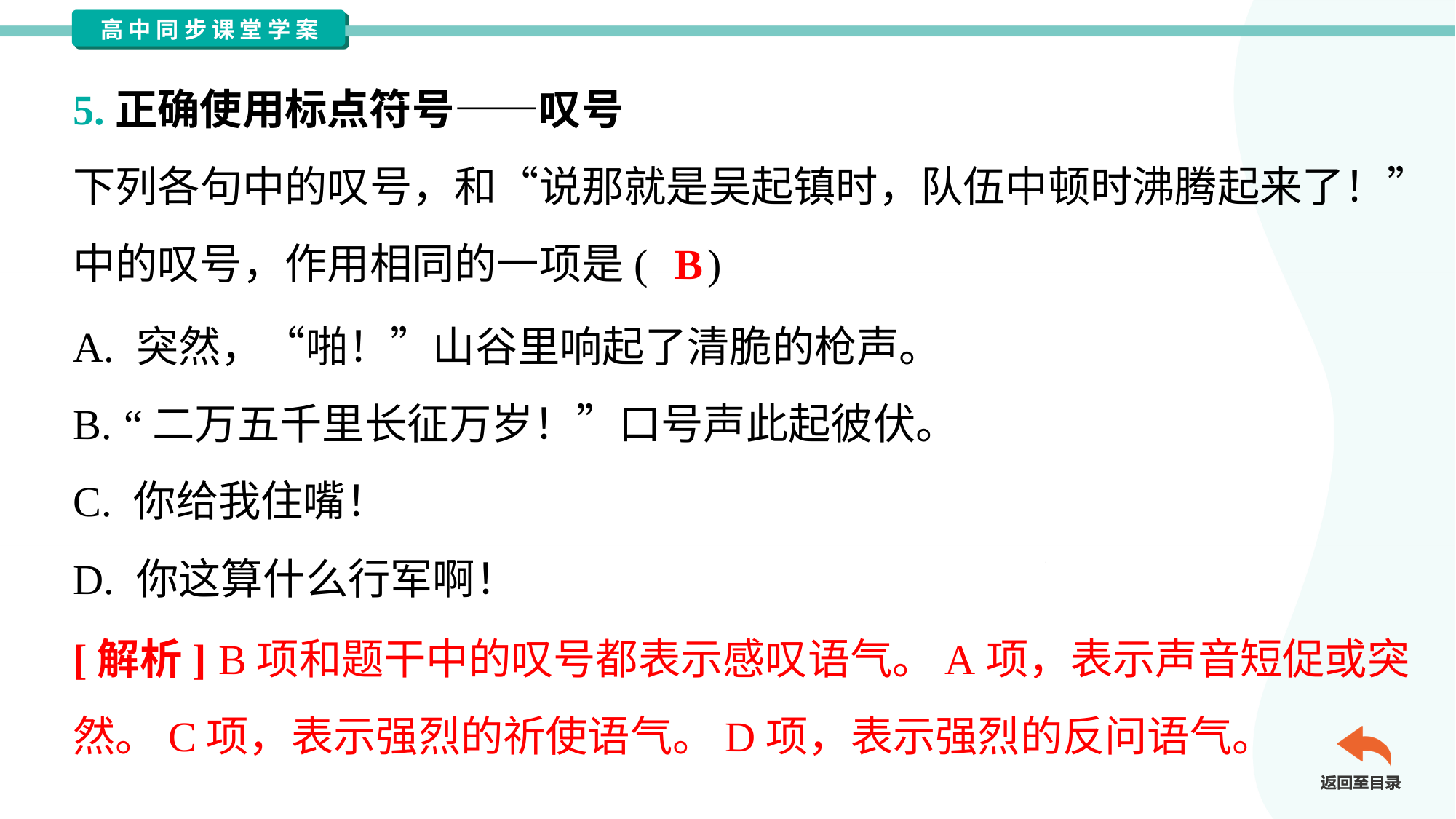

5.正确使用标点符号——叹号
下列各句中的叹号，和“说那就是吴起镇时，队伍中顿时沸腾起来了！”
中的叹号，作用相同的一项是(     )
B
A. 突然，“啪！”山谷里响起了清脆的枪声。
B. “二万五千里长征万岁！”口号声此起彼伏。
C. 你给我住嘴！
D. 你这算什么行军啊！
[解析] B项和题干中的叹号都表示感叹语气。A项，表示声音短促或突
然。C项，表示强烈的祈使语气。D项，表示强烈的反问语气。